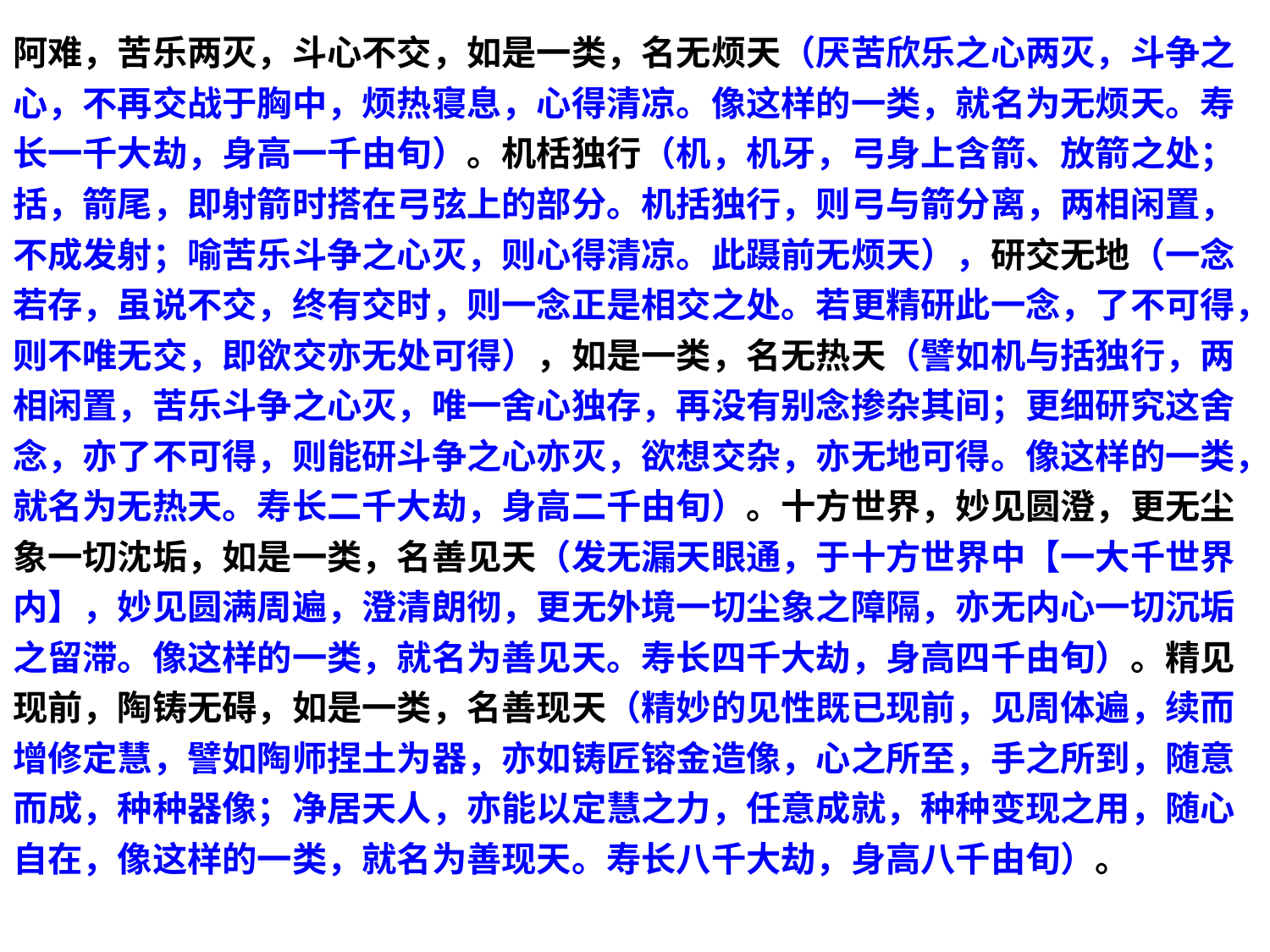

阿难，苦乐两灭，斗心不交，如是一类，名无烦天（厌苦欣乐之心两灭，斗争之心，不再交战于胸中，烦热寝息，心得清凉。像这样的一类，就名为无烦天。寿长一千大劫，身高一千由旬）。机栝独行（机，机牙，弓身上含箭、放箭之处；括，箭尾，即射箭时搭在弓弦上的部分。机括独行，则弓与箭分离，两相闲置，不成发射；喻苦乐斗争之心灭，则心得清凉。此蹑前无烦天），研交无地（一念若存，虽说不交，终有交时，则一念正是相交之处。若更精研此一念，了不可得，则不唯无交，即欲交亦无处可得），如是一类，名无热天（譬如机与括独行，两相闲置，苦乐斗争之心灭，唯一舍心独存，再没有别念掺杂其间；更细研究这舍念，亦了不可得，则能研斗争之心亦灭，欲想交杂，亦无地可得。像这样的一类，就名为无热天。寿长二千大劫，身高二千由旬）。十方世界，妙见圆澄，更无尘象一切沈垢，如是一类，名善见天（发无漏天眼通，于十方世界中【一大千世界内】，妙见圆满周遍，澄清朗彻，更无外境一切尘象之障隔，亦无内心一切沉垢之留滞。像这样的一类，就名为善见天。寿长四千大劫，身高四千由旬）。精见现前，陶铸无碍，如是一类，名善现天（精妙的见性既已现前，见周体遍，续而增修定慧，譬如陶师捏土为器，亦如铸匠镕金造像，心之所至，手之所到，随意而成，种种器像；净居天人，亦能以定慧之力，任意成就，种种变现之用，随心自在，像这样的一类，就名为善现天。寿长八千大劫，身高八千由旬）。